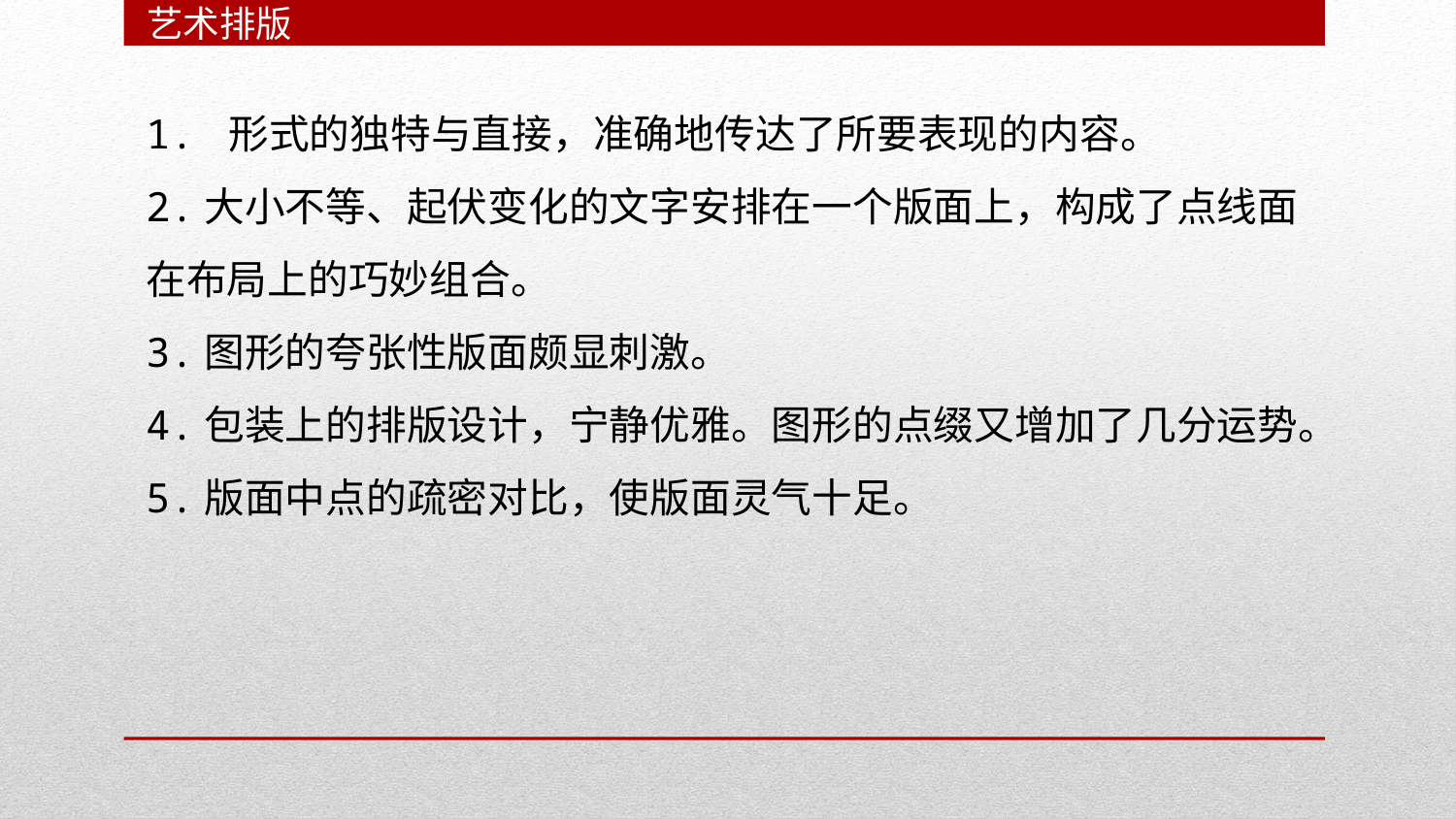

艺术排版
1. 形式的独特与直接，准确地传达了所要表现的内容。
2.大小不等、起伏变化的文字安排在一个版面上，构成了点线面在布局上的巧妙组合。
3.图形的夸张性版面颇显刺激。
4.包装上的排版设计，宁静优雅。图形的点缀又增加了几分运势。
5.版面中点的疏密对比，使版面灵气十足。